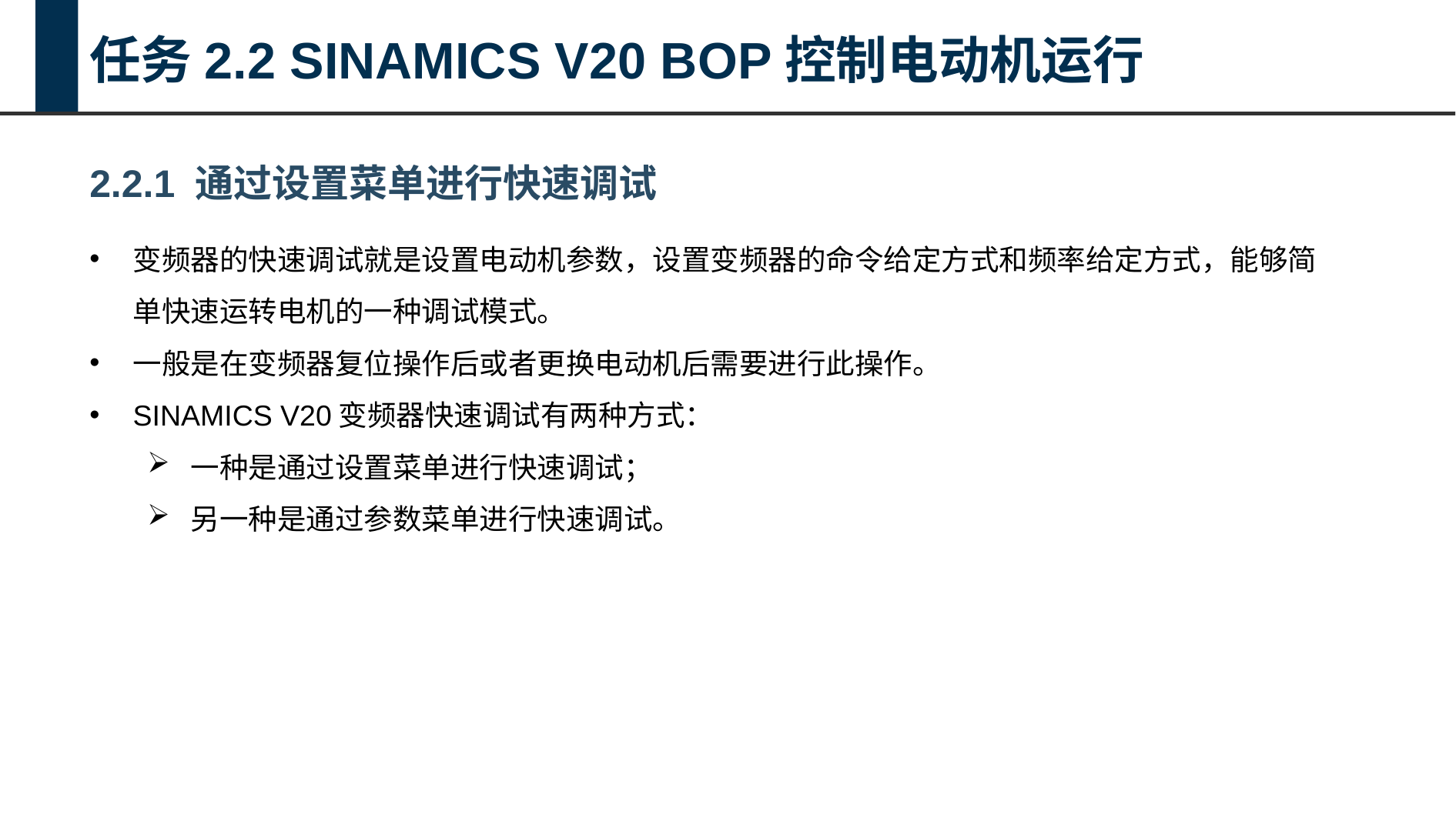

任务2.2 SINAMICS V20 BOP控制电动机运行
2.2.1 通过设置菜单进行快速调试
变频器的快速调试就是设置电动机参数，设置变频器的命令给定方式和频率给定方式，能够简单快速运转电机的一种调试模式。
一般是在变频器复位操作后或者更换电动机后需要进行此操作。
SINAMICS V20变频器快速调试有两种方式：
一种是通过设置菜单进行快速调试；
另一种是通过参数菜单进行快速调试。